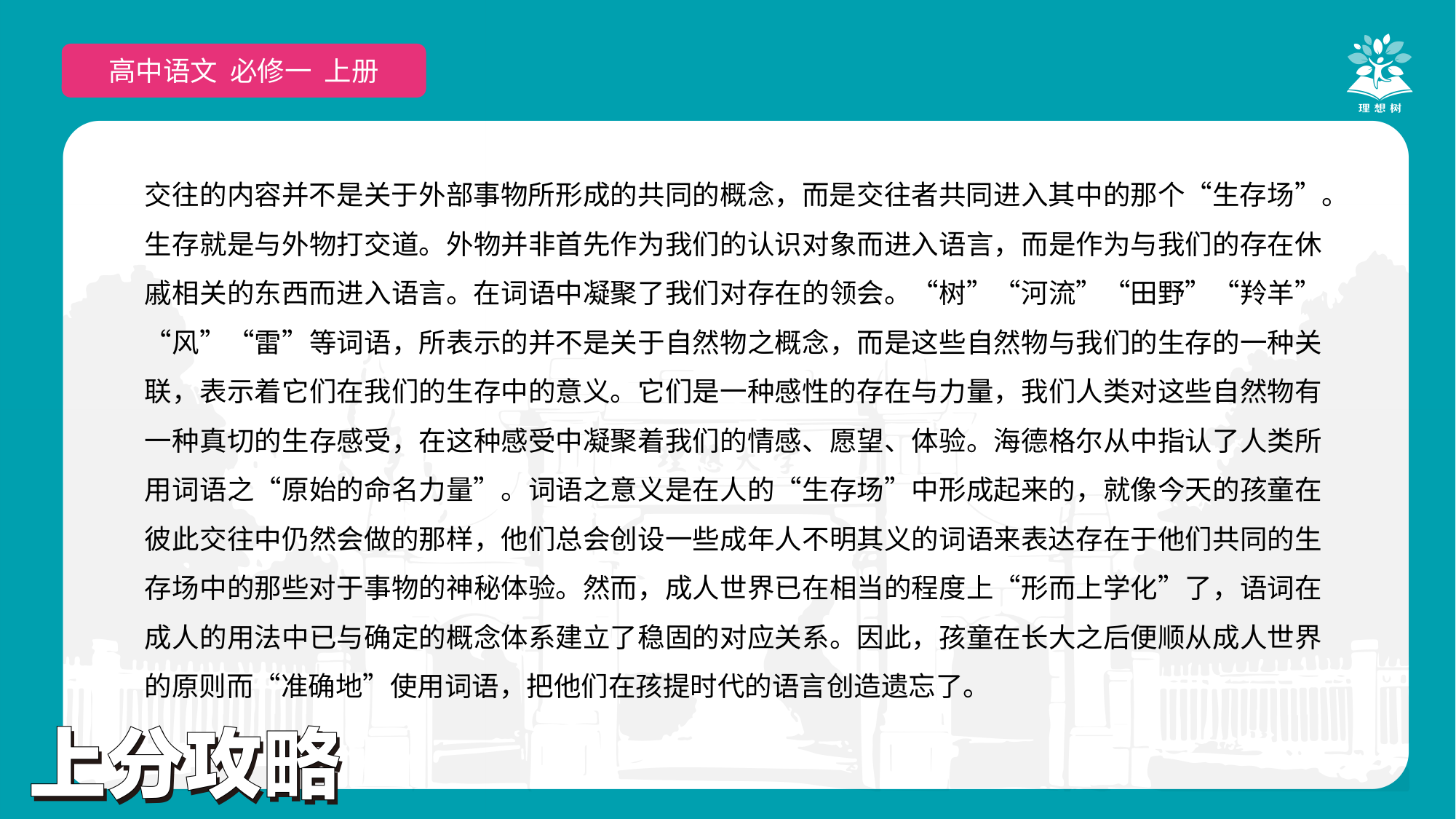

高中语文  必修一  上册
交往的内容并不是关于外部事物所形成的共同的概念，而是交往者共同进入其中的那个“生存场”。生存就是与外物打交道。外物并非首先作为我们的认识对象而进入语言，而是作为与我们的存在休戚相关的东西而进入语言。在词语中凝聚了我们对存在的领会。“树”“河流”“田野”“羚羊”“风”“雷”等词语，所表示的并不是关于自然物之概念，而是这些自然物与我们的生存的一种关联，表示着它们在我们的生存中的意义。它们是一种感性的存在与力量，我们人类对这些自然物有一种真切的生存感受，在这种感受中凝聚着我们的情感、愿望、体验。海德格尔从中指认了人类所用词语之“原始的命名力量”。词语之意义是在人的“生存场”中形成起来的，就像今天的孩童在彼此交往中仍然会做的那样，他们总会创设一些成年人不明其义的词语来表达存在于他们共同的生存场中的那些对于事物的神秘体验。然而，成人世界已在相当的程度上“形而上学化”了，语词在成人的用法中已与确定的概念体系建立了稳固的对应关系。因此，孩童在长大之后便顺从成人世界的原则而“准确地”使用词语，把他们在孩提时代的语言创造遗忘了。